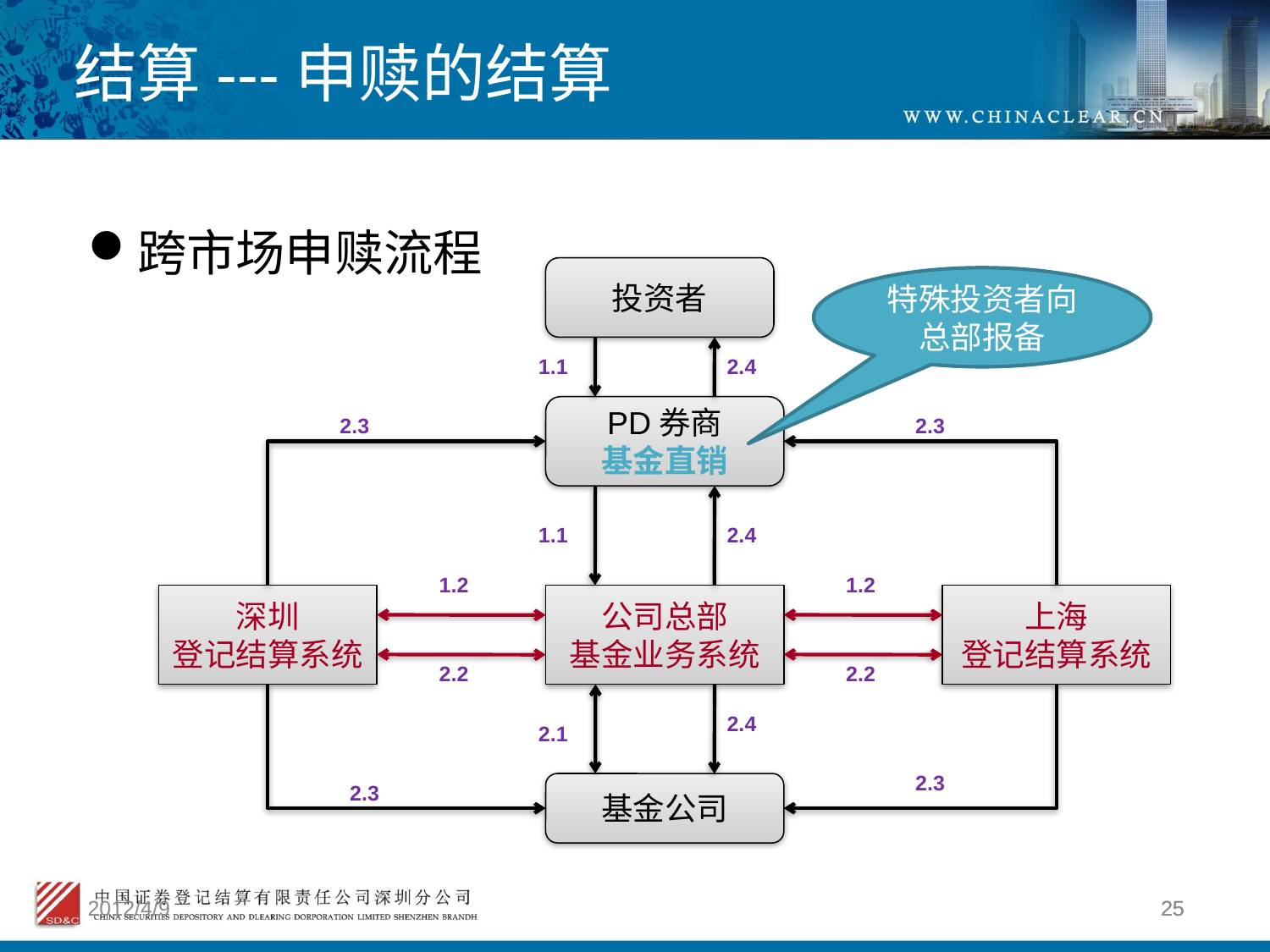

# 结算---申赎的结算

跨市场申赎流程

投资者
特殊投资者向总部报备
1.1
2.4
PD券商
基金直销
2.3
2.3
1.1
2.4
1.2
1.2
深圳
登记结算系统
公司总部
基金业务系统
上海
登记结算系统
2.2
2.2
2.4
2.1
2.3
2.3
基金公司
2012/4/9
25
25